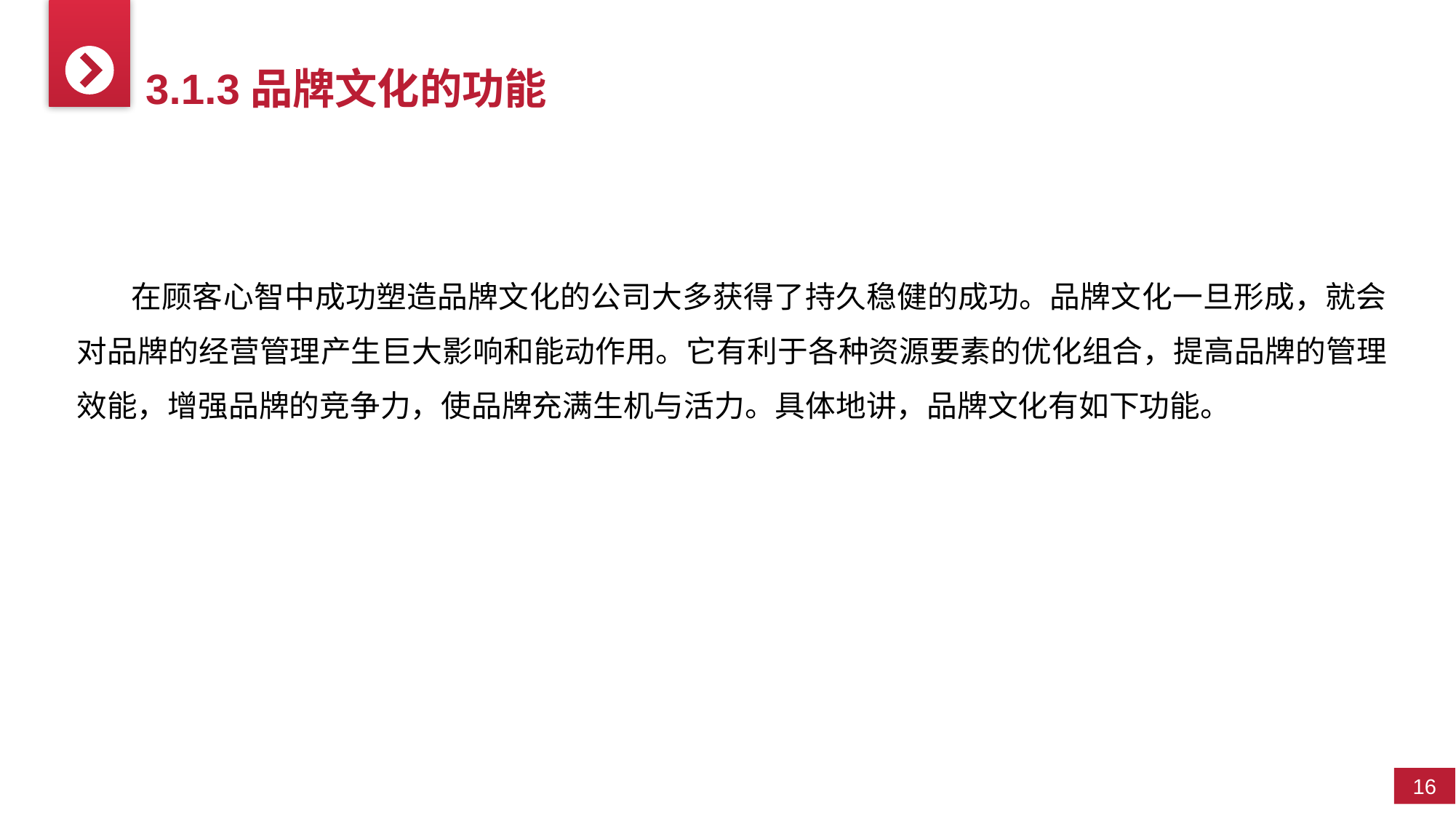

3.1.3品牌文化的功能
在顾客心智中成功塑造品牌文化的公司大多获得了持久稳健的成功。品牌文化一旦形成，就会对品牌的经营管理产生巨大影响和能动作用。它有利于各种资源要素的优化组合，提高品牌的管理效能，增强品牌的竞争力，使品牌充满生机与活力。具体地讲，品牌文化有如下功能。